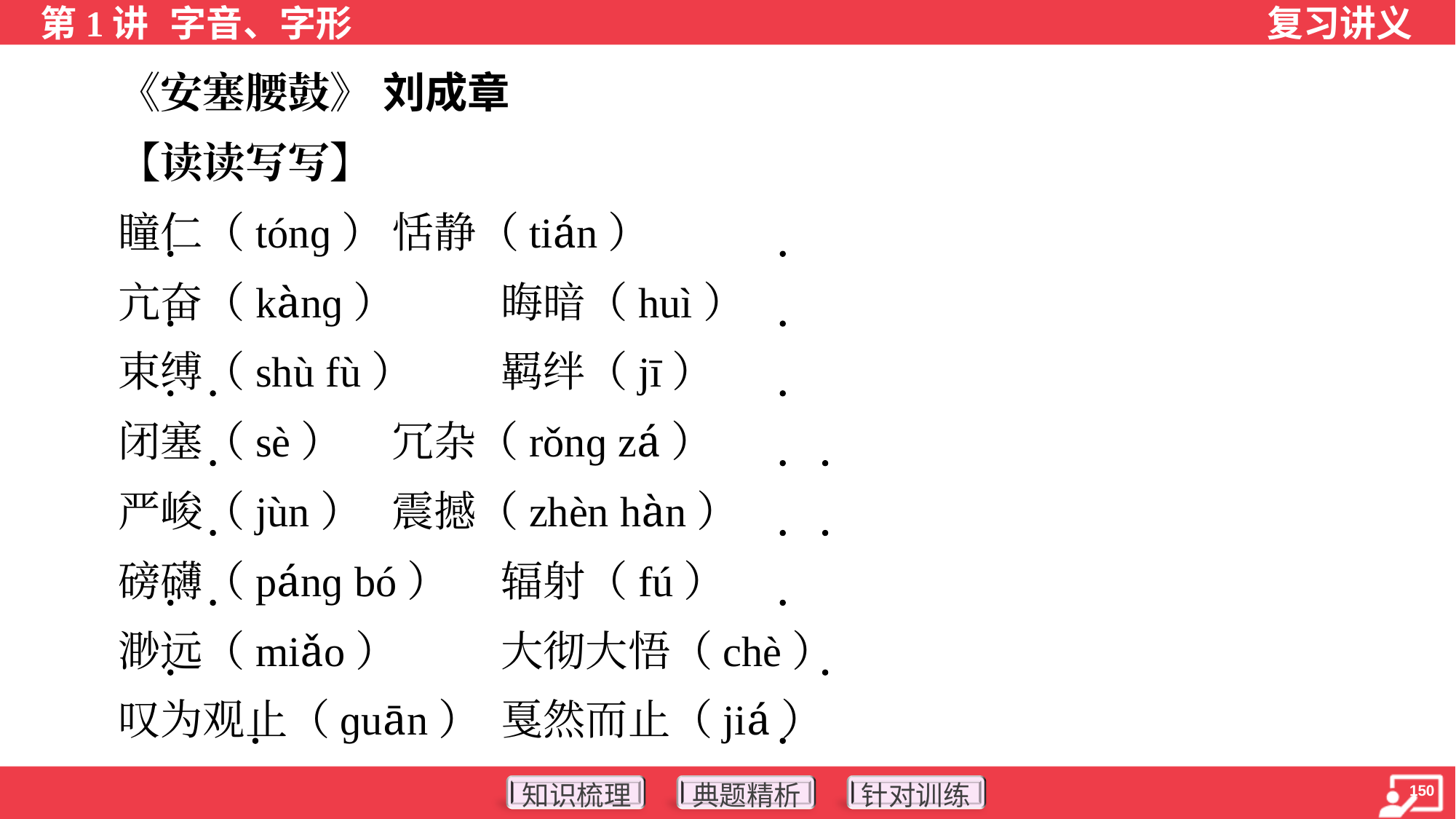

《安塞腰鼓》 刘成章
    【读读写写】
    瞳仁（tónɡ）	恬静（tián）
    亢奋（kànɡ）	晦暗（huì）
    束缚（shù fù）	羁绊（jī）
    闭塞（sè）	冗杂（rǒnɡ zá）
    严峻（jùn）	震撼（zhèn hàn）
    磅礴（pánɡ bó）	辐射（fú）
    渺远（miǎo）	大彻大悟（chè）
    叹为观止（ɡuān）	戛然而止（jiá）